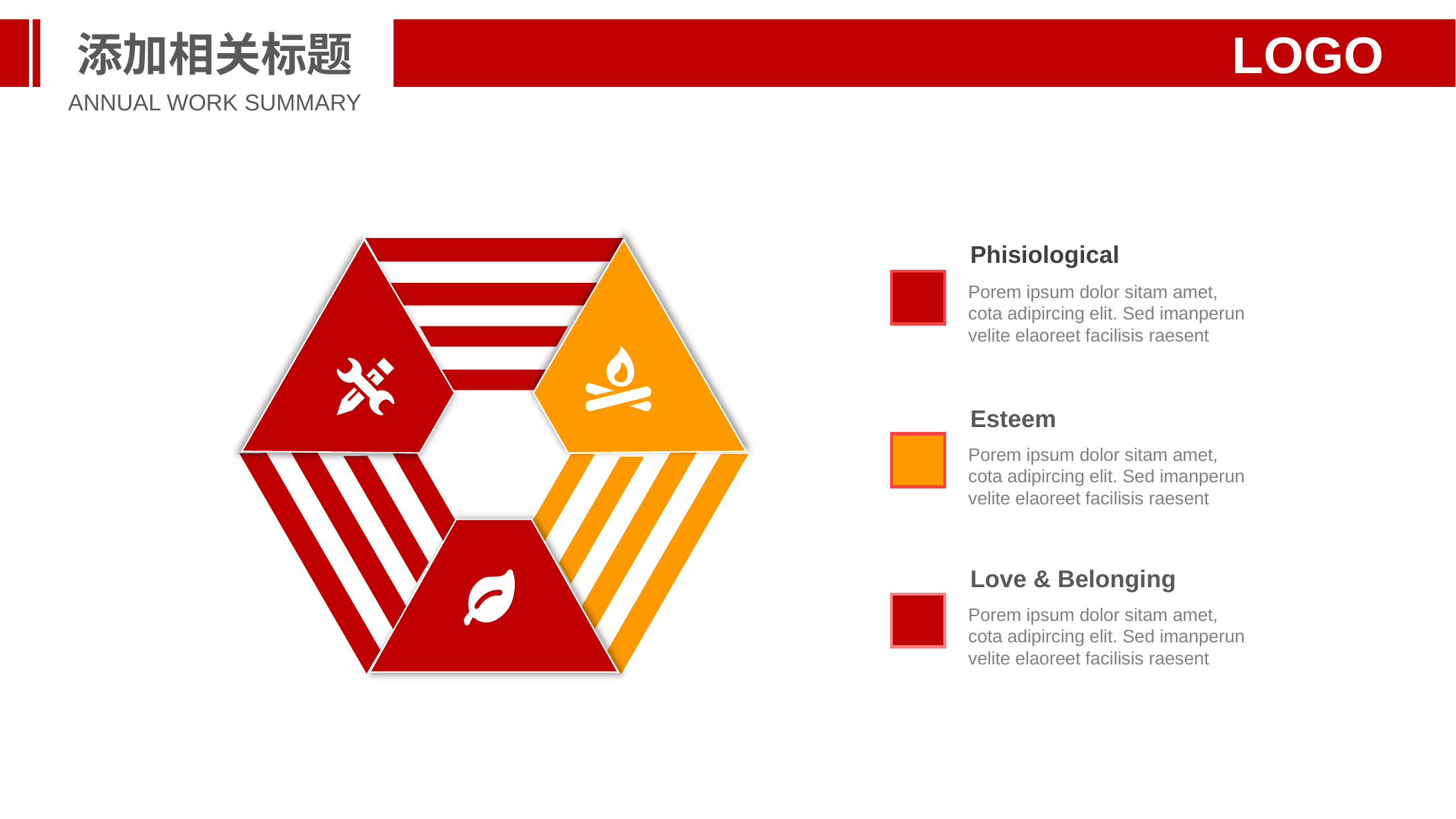

添加相关标题
LOGO
ANNUAL WORK SUMMARY

Phisiological
Porem ipsum dolor sitam amet, cota adipircing elit. Sed imanperun velite elaoreet facilisis raesent

Esteem
Porem ipsum dolor sitam amet, cota adipircing elit. Sed imanperun velite elaoreet facilisis raesent

Love & Belonging
Porem ipsum dolor sitam amet, cota adipircing elit. Sed imanperun velite elaoreet facilisis raesent